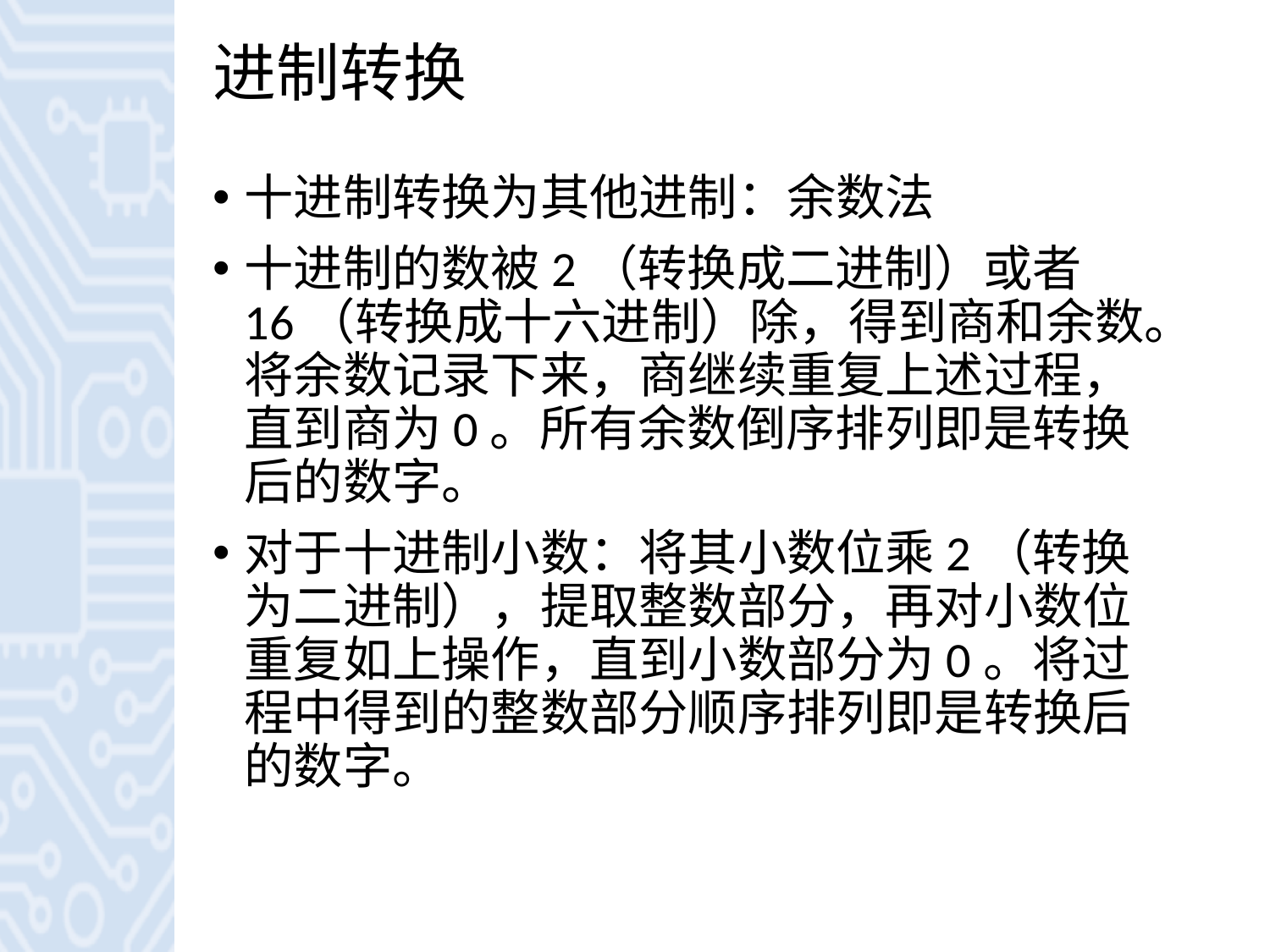

# 进制转换
十进制转换为其他进制：余数法
十进制的数被2（转换成二进制）或者16（转换成十六进制）除，得到商和余数。将余数记录下来，商继续重复上述过程，直到商为0。所有余数倒序排列即是转换后的数字。
对于十进制小数：将其小数位乘2（转换为二进制），提取整数部分，再对小数位重复如上操作，直到小数部分为0。将过程中得到的整数部分顺序排列即是转换后的数字。